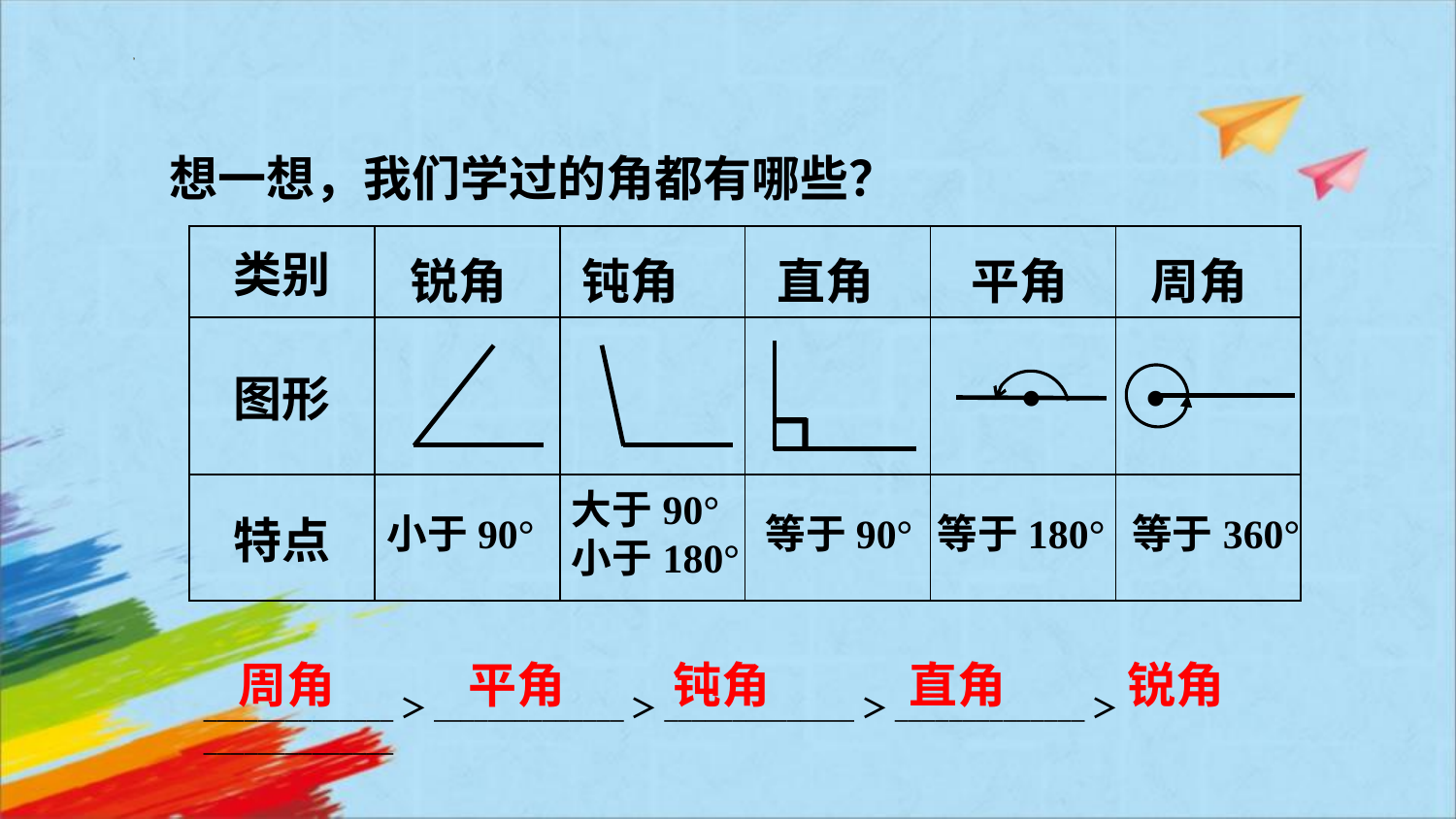

想一想，我们学过的角都有哪些？
| 类别 |  |  |  |  |  |
| --- | --- | --- | --- | --- | --- |
| 图形 |  |  |  |  |  |
| 特点 |  |  |  |  |  |
锐角
钝角
直角
平角
周角

•

•

大于90°
小于180°
小于90°
等于90°
等于180°
等于360°
周角
平角
钝角
直角
锐角
______________＞______________＞______________＞______________＞______________